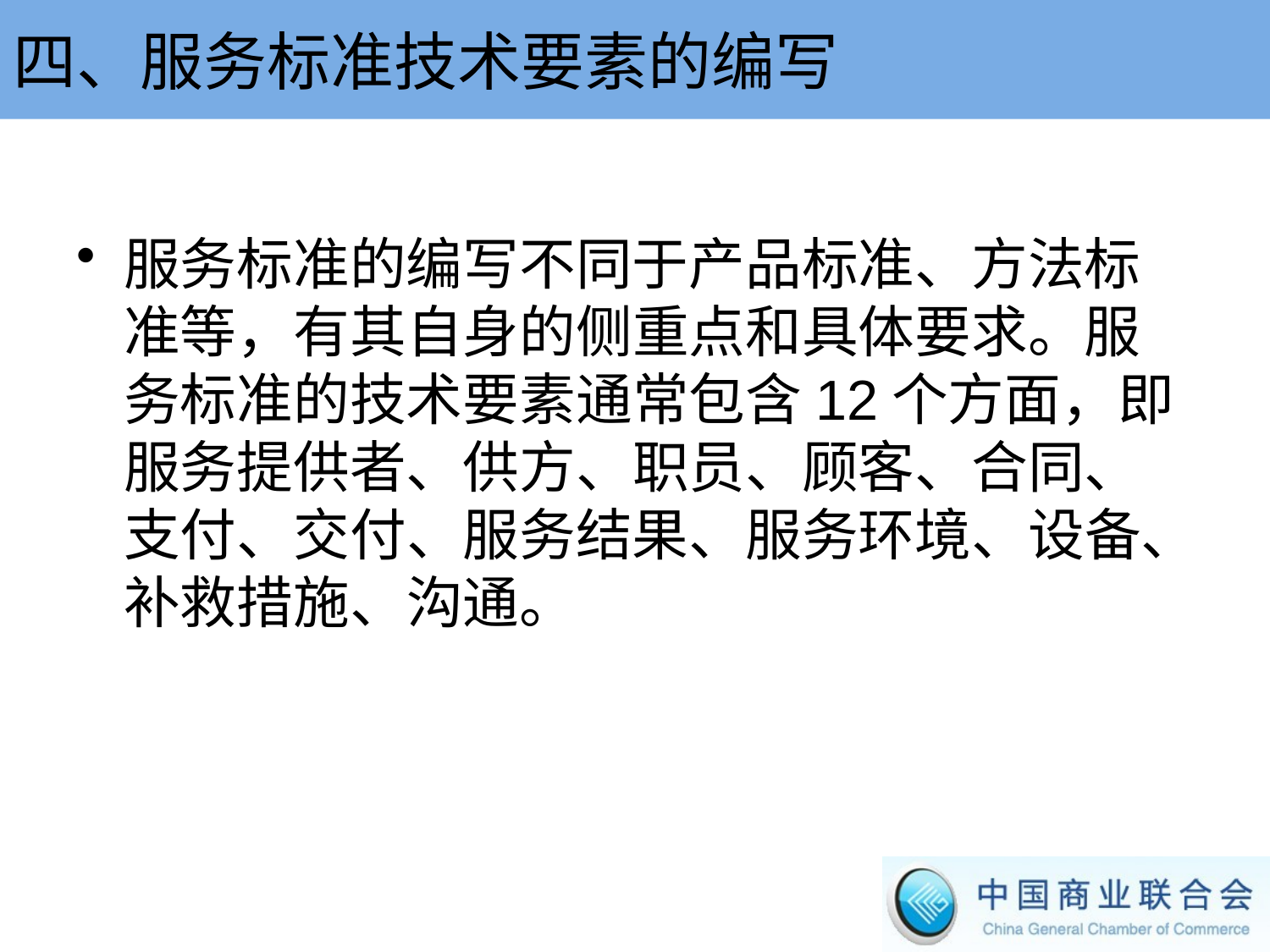

四、服务标准技术要素的编写
服务标准的编写不同于产品标准、方法标准等，有其自身的侧重点和具体要求。服务标准的技术要素通常包含12个方面，即服务提供者、供方、职员、顾客、合同、支付、交付、服务结果、服务环境、设备、补救措施、沟通。